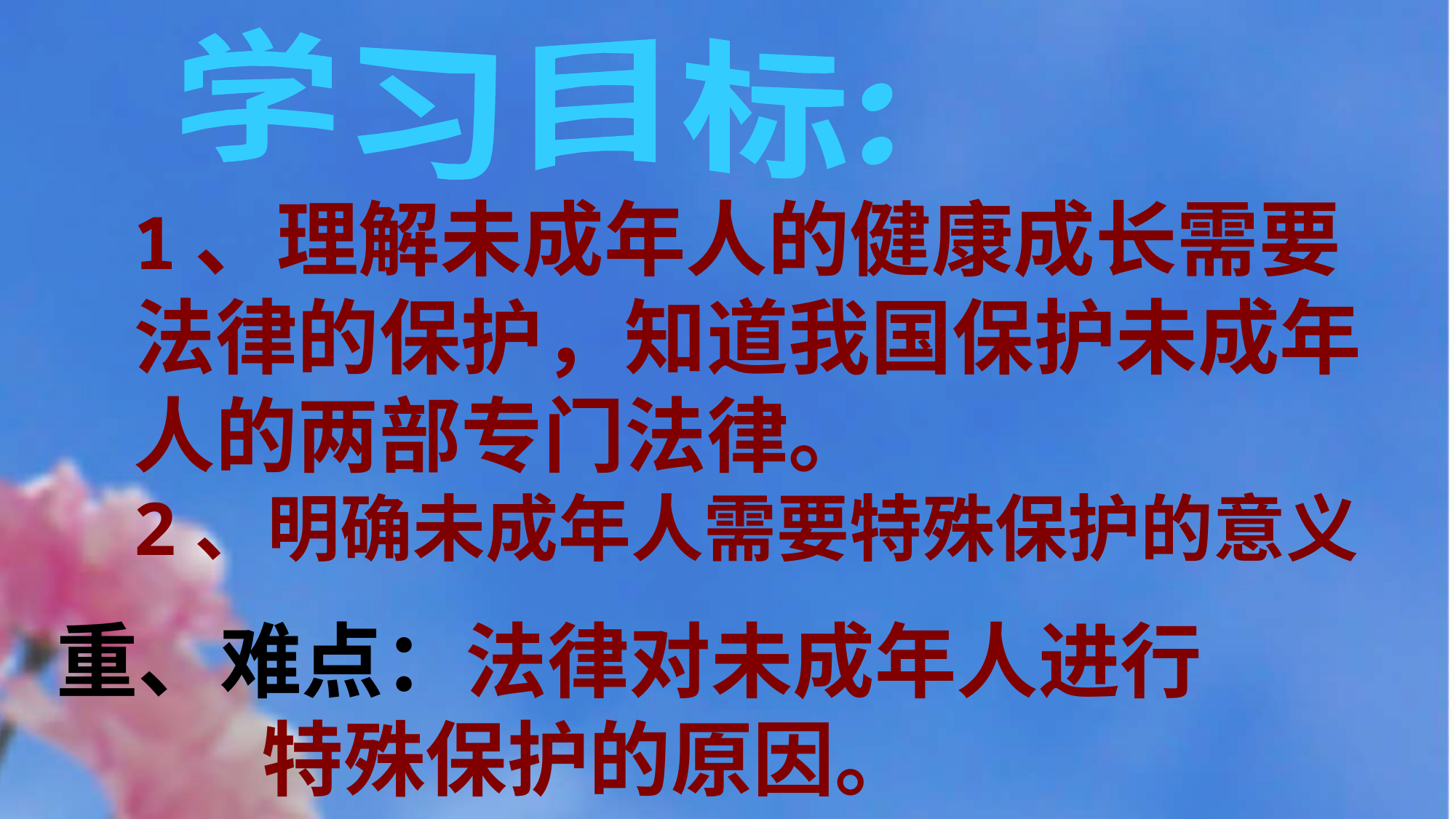

学习目标:
1、理解未成年人的健康成长需要法律的保护，知道我国保护未成年人的两部专门法律。
2、明确未成年人需要特殊保护的意义
重、难点：法律对未成年人进行
          特殊保护的原因。